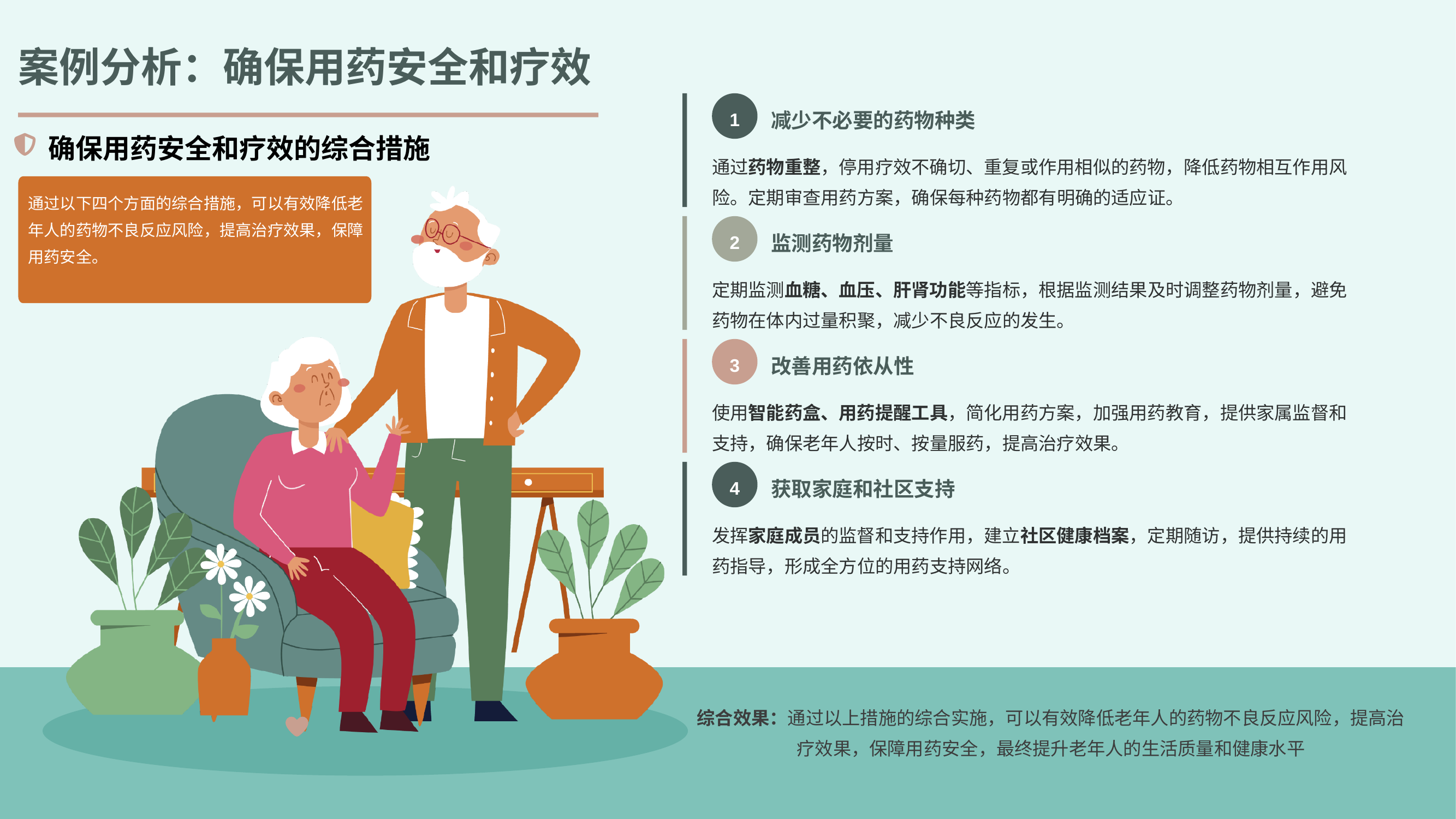

案例分析：确保用药安全和疗效

1

减少不必要的药物种类
通过药物重整，停用疗效不确切、重复或作用相似的药物，降低药物相互作用风险。定期审查用药方案，确保每种药物都有明确的适应证。

确保用药安全和疗效的综合措施

通过以下四个方面的综合措施，可以有效降低老年人的药物不良反应风险，提高治疗效果，保障用药安全。

2

监测药物剂量
定期监测血糖、血压、肝肾功能等指标，根据监测结果及时调整药物剂量，避免药物在体内过量积聚，减少不良反应的发生。

3

改善用药依从性
使用智能药盒、用药提醒工具，简化用药方案，加强用药教育，提供家属监督和支持，确保老年人按时、按量服药，提高治疗效果。

4

获取家庭和社区支持
发挥家庭成员的监督和支持作用，建立社区健康档案，定期随访，提供持续的用药指导，形成全方位的用药支持网络。
综合效果：通过以上措施的综合实施，可以有效降低老年人的药物不良反应风险，提高治疗效果，保障用药安全，最终提升老年人的生活质量和健康水平